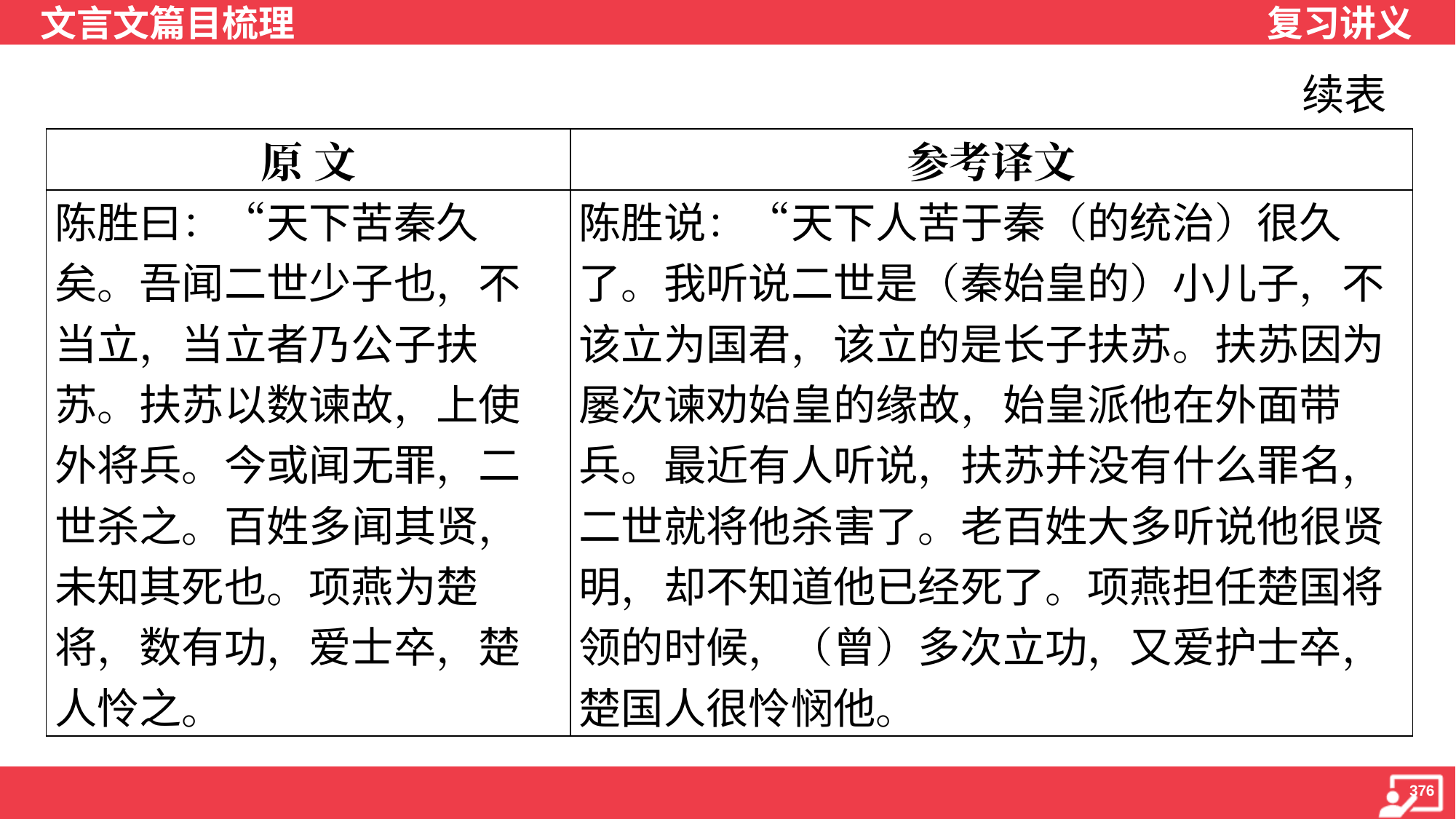

续表
| 原 文 | 参考译文 |
| --- | --- |
| 陈胜曰：“天下苦秦久矣。吾闻二世少子也，不当立，当立者乃公子扶苏。扶苏以数谏故，上使外将兵。今或闻无罪，二世杀之。百姓多闻其贤，未知其死也。项燕为楚将，数有功，爱士卒，楚人怜之。 | 陈胜说：“天下人苦于秦（的统治）很久了。我听说二世是（秦始皇的）小儿子，不该立为国君，该立的是长子扶苏。扶苏因为屡次谏劝始皇的缘故，始皇派他在外面带兵。最近有人听说，扶苏并没有什么罪名，二世就将他杀害了。老百姓大多听说他很贤明，却不知道他已经死了。项燕担任楚国将领的时候，（曾）多次立功，又爱护士卒，楚国人很怜悯他。 |